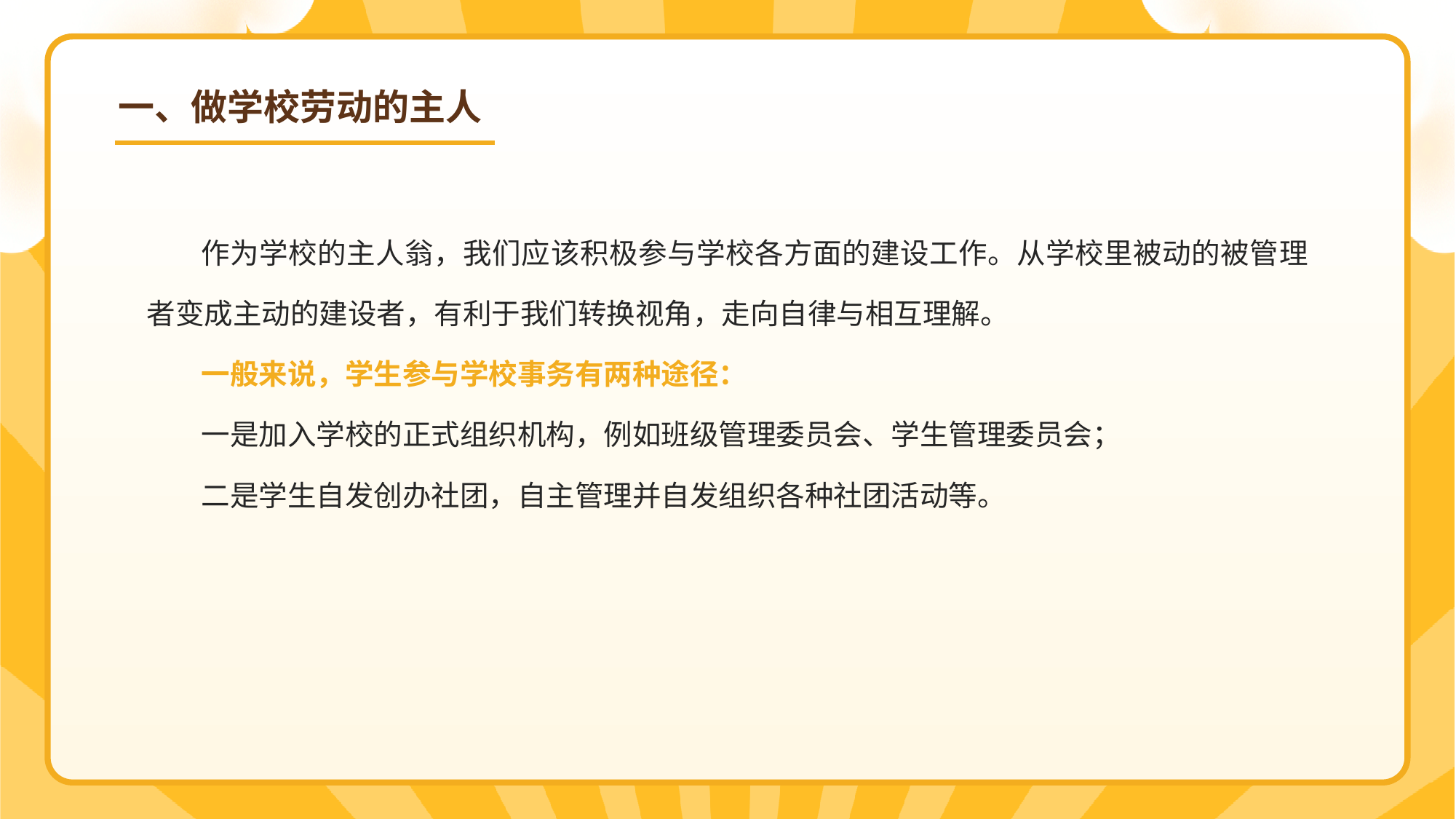

一、做学校劳动的主人
作为学校的主人翁，我们应该积极参与学校各方面的建设工作。从学校里被动的被管理者变成主动的建设者，有利于我们转换视角，走向自律与相互理解。
一般来说，学生参与学校事务有两种途径：
一是加入学校的正式组织机构，例如班级管理委员会、学生管理委员会；
二是学生自发创办社团，自主管理并自发组织各种社团活动等。